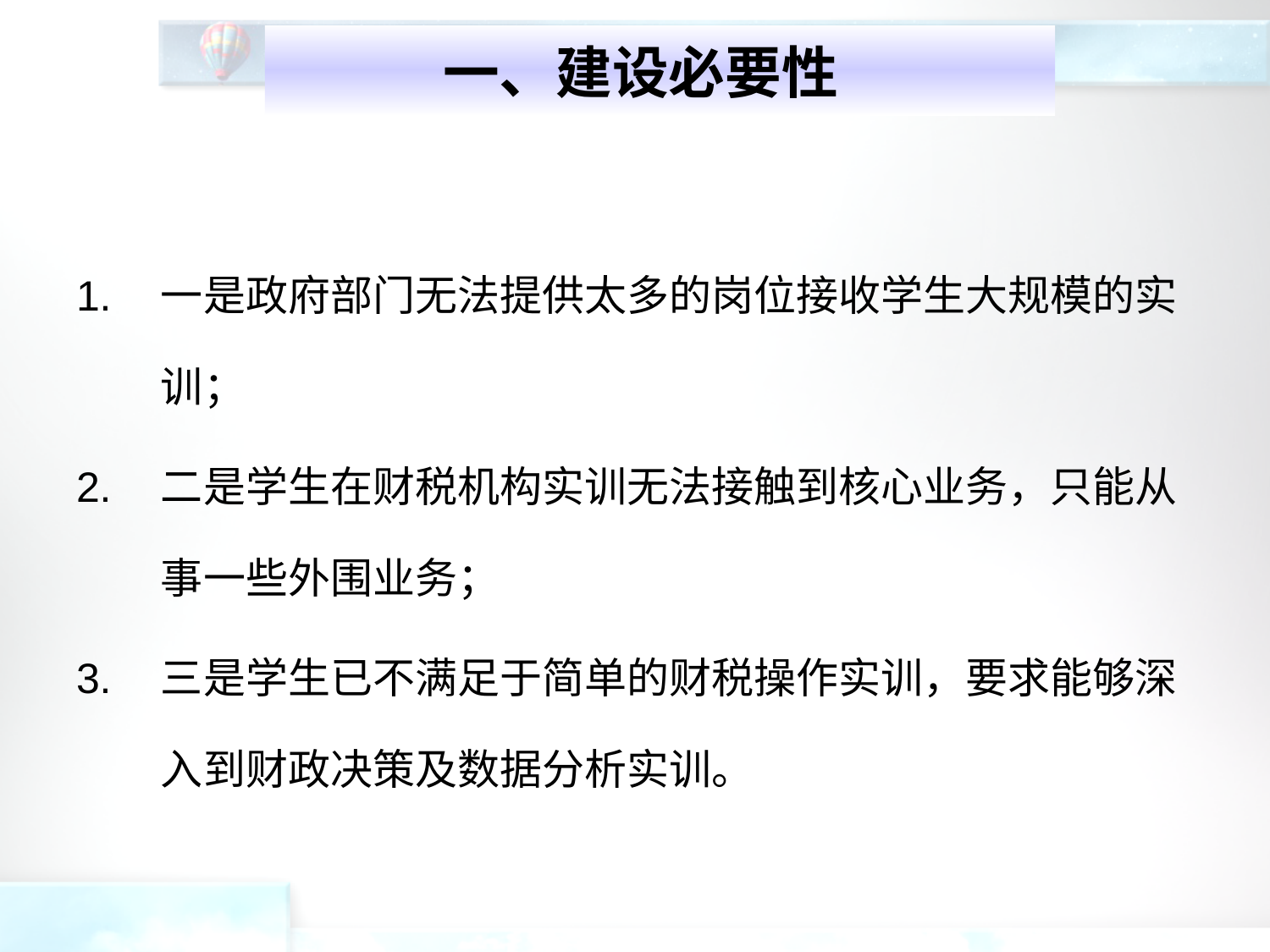

一、建设必要性
一是政府部门无法提供太多的岗位接收学生大规模的实训；
二是学生在财税机构实训无法接触到核心业务，只能从事一些外围业务；
三是学生已不满足于简单的财税操作实训，要求能够深入到财政决策及数据分析实训。